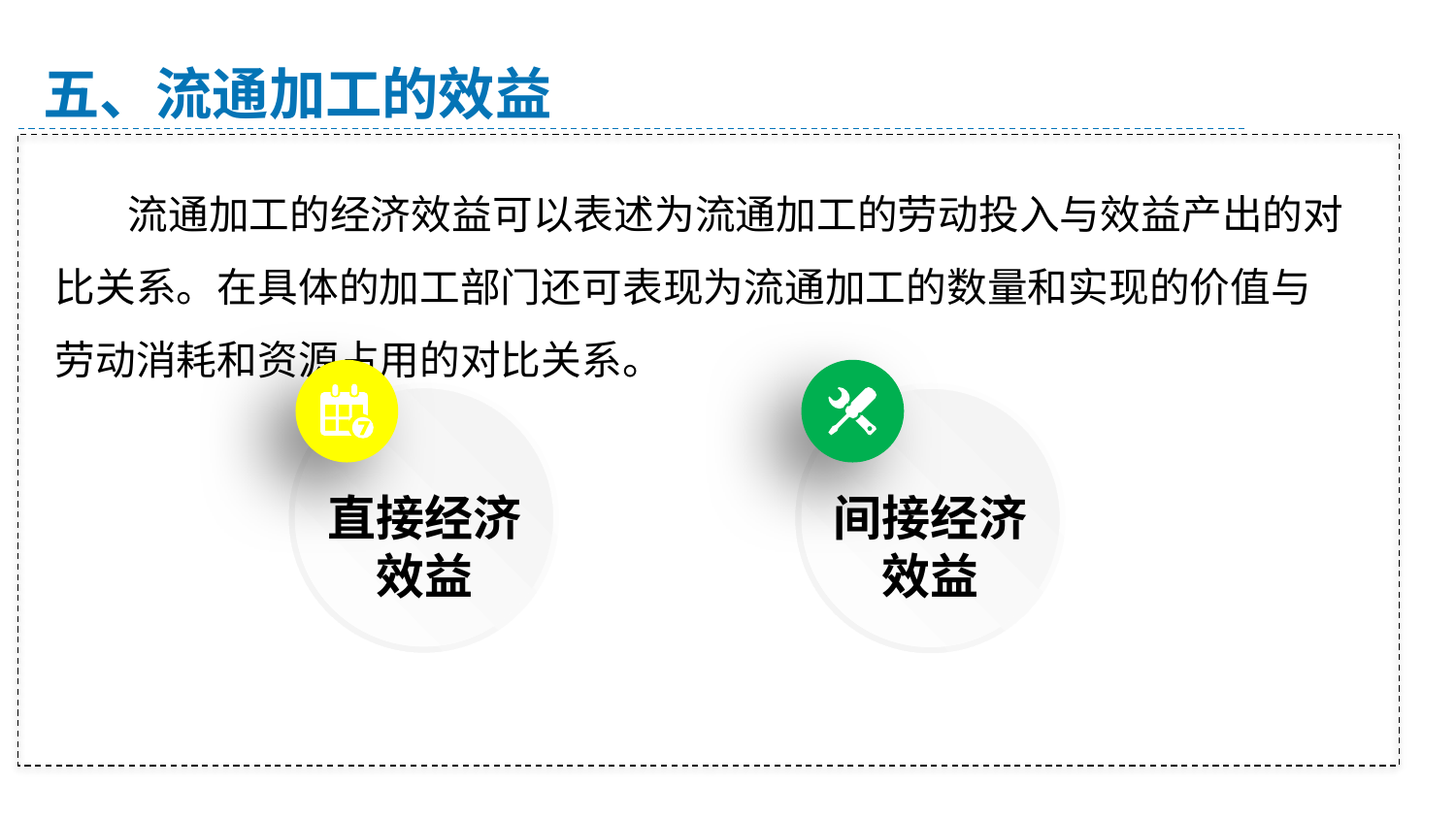

五、流通加工的效益

       流通加工的经济效益可以表述为流通加工的劳动投入与效益产出的对比关系。在具体的加工部门还可表现为流通加工的数量和实现的价值与劳动消耗和资源占用的对比关系。

直接经济
效益

间接经济
效益